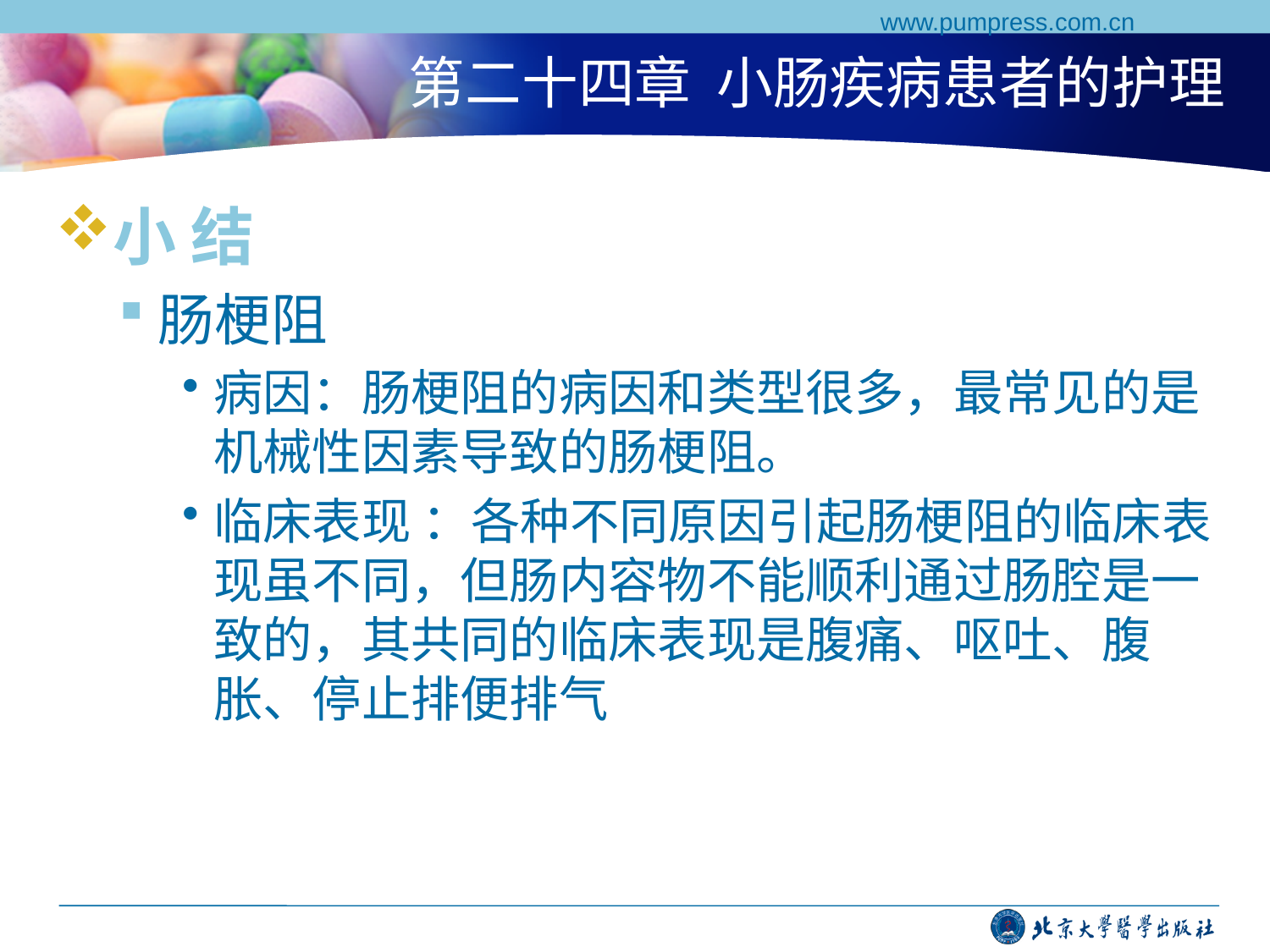

www.pumpress.com.cn
# 第二十四章  小肠疾病患者的护理
小 结
肠梗阻
病因：肠梗阻的病因和类型很多，最常见的是机械性因素导致的肠梗阻。
临床表现 ：各种不同原因引起肠梗阻的临床表现虽不同，但肠内容物不能顺利通过肠腔是一致的，其共同的临床表现是腹痛、呕吐、腹胀、停止排便排气